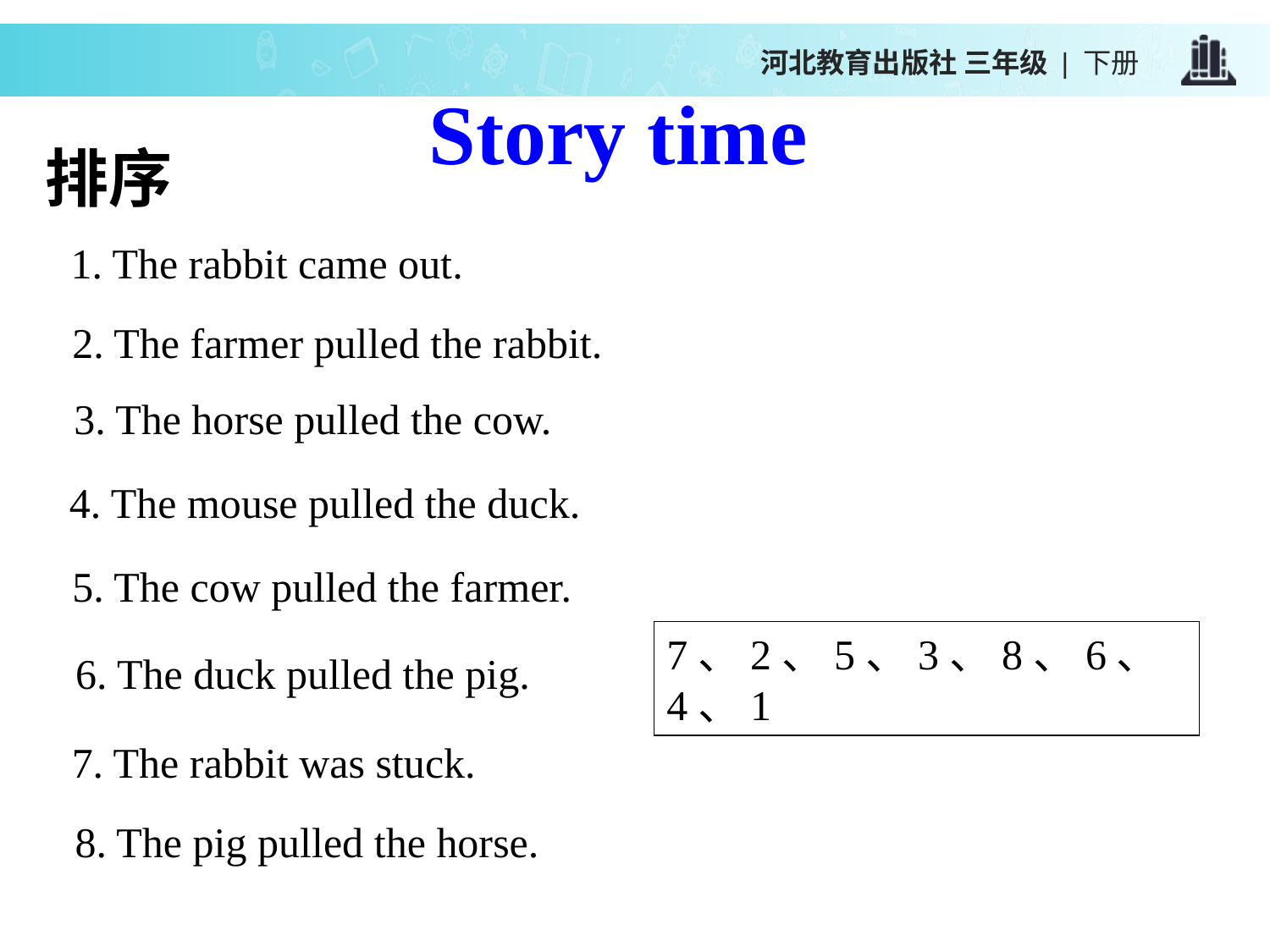

河北教育出版社 三年级 | 下册
Story time

排序
 1. The rabbit came out.
2. The farmer pulled the rabbit.
3. The horse pulled the cow.
4. The mouse pulled the duck.
5. The cow pulled the farmer.
7、2、5、3、8、6、4、1
6. The duck pulled the pig.
7. The rabbit was stuck.
8. The pig pulled the horse.